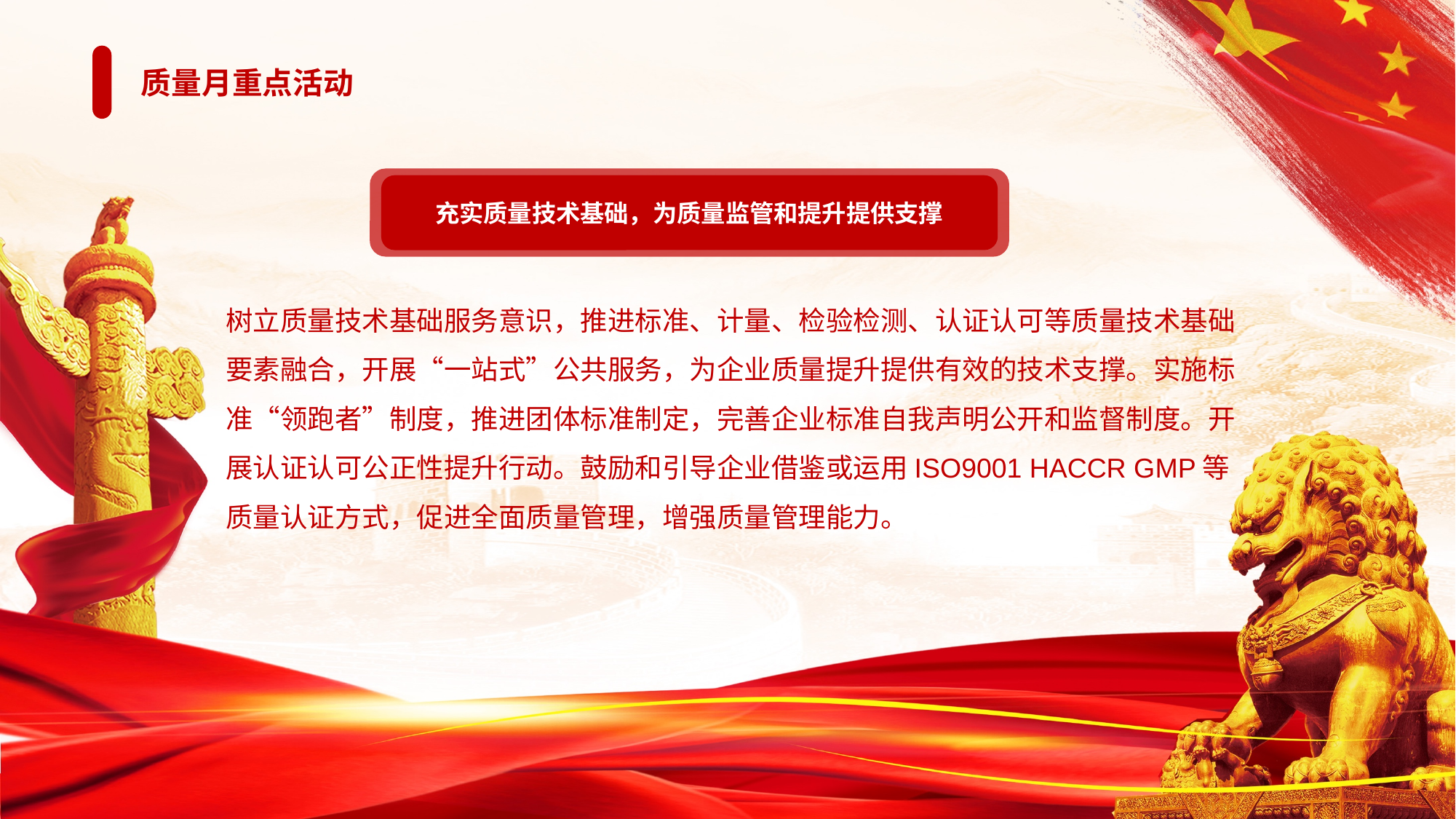

质量月重点活动

充实质量技术基础，为质量监管和提升提供支撑
树立质量技术基础服务意识，推进标准、计量、检验检测、认证认可等质量技术基础要素融合，开展“一站式”公共服务，为企业质量提升提供有效的技术支撑。实施标准“领跑者”制度，推进团体标准制定，完善企业标准自我声明公开和监督制度。开展认证认可公正性提升行动。鼓励和引导企业借鉴或运用ISO9001 HACCR GMP等质量认证方式，促进全面质量管理，增强质量管理能力。